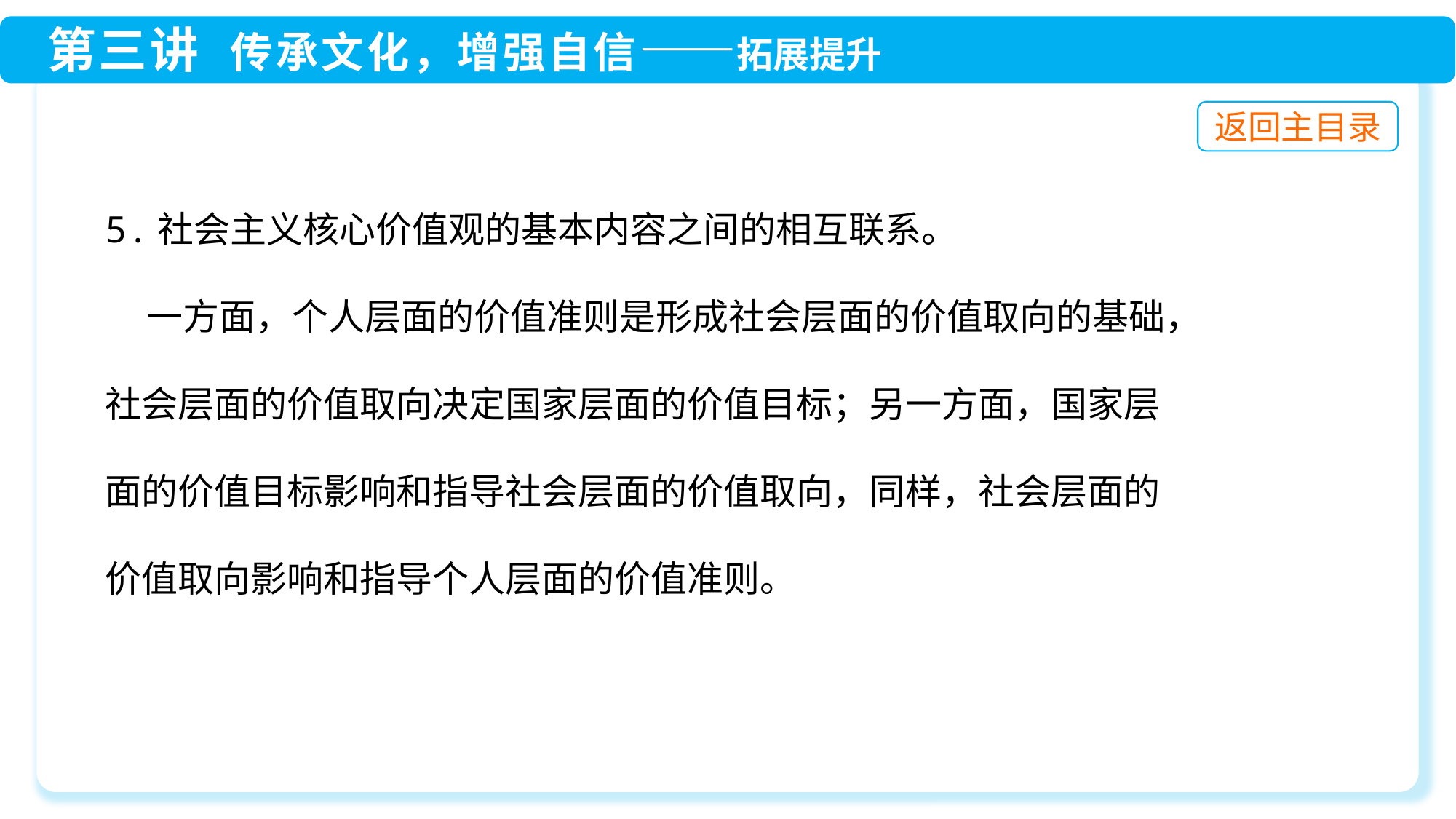

5.社会主义核心价值观的基本内容之间的相互联系。
    一方面，个人层面的价值准则是形成社会层面的价值取向的基础，社会层面的价值取向决定国家层面的价值目标；另一方面，国家层面的价值目标影响和指导社会层面的价值取向，同样，社会层面的价值取向影响和指导个人层面的价值准则。